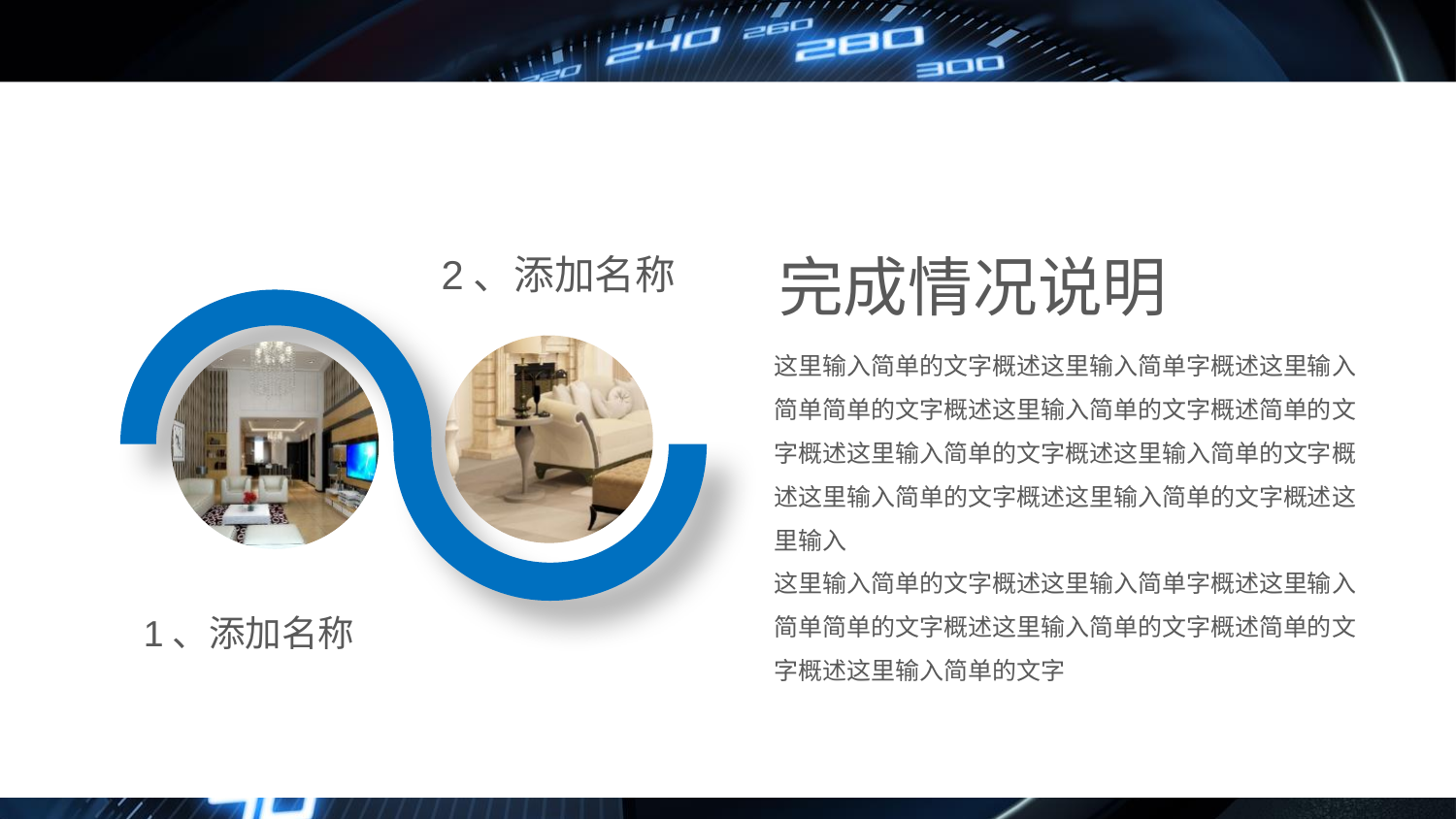

#
完成情况说明
2、添加名称

这里输入简单的文字概述这里输入简单字概述这里输入简单简单的文字概述这里输入简单的文字概述简单的文字概述这里输入简单的文字概述这里输入简单的文字概述这里输入简单的文字概述这里输入简单的文字概述这里输入
这里输入简单的文字概述这里输入简单字概述这里输入简单简单的文字概述这里输入简单的文字概述简单的文字概述这里输入简单的文字

1、添加名称